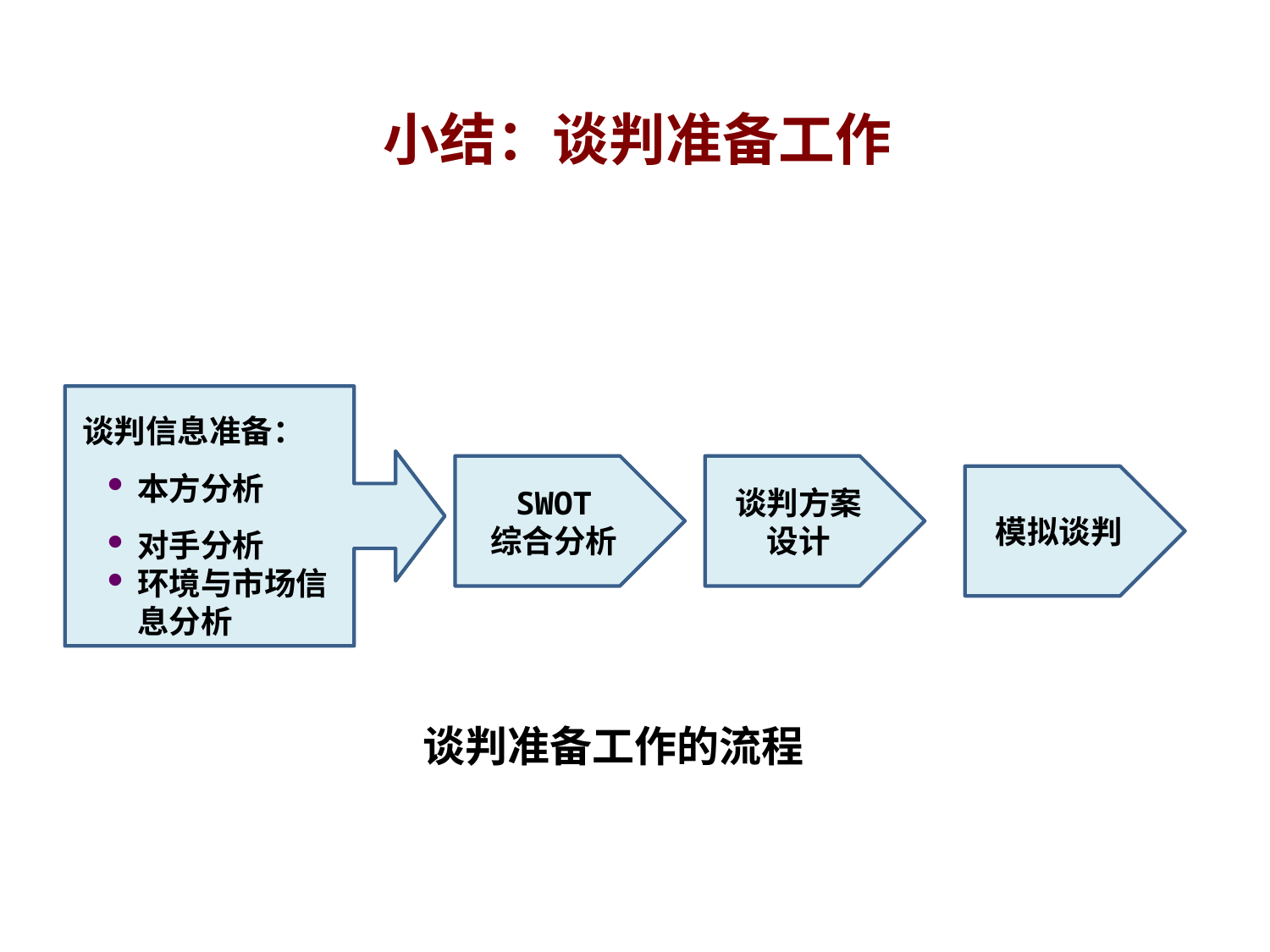

小结：谈判准备工作
谈判信息准备：
本方分析
对手分析
环境与市场信息分析
SWOT
综合分析
谈判方案
设计
模拟谈判
谈判准备工作的流程